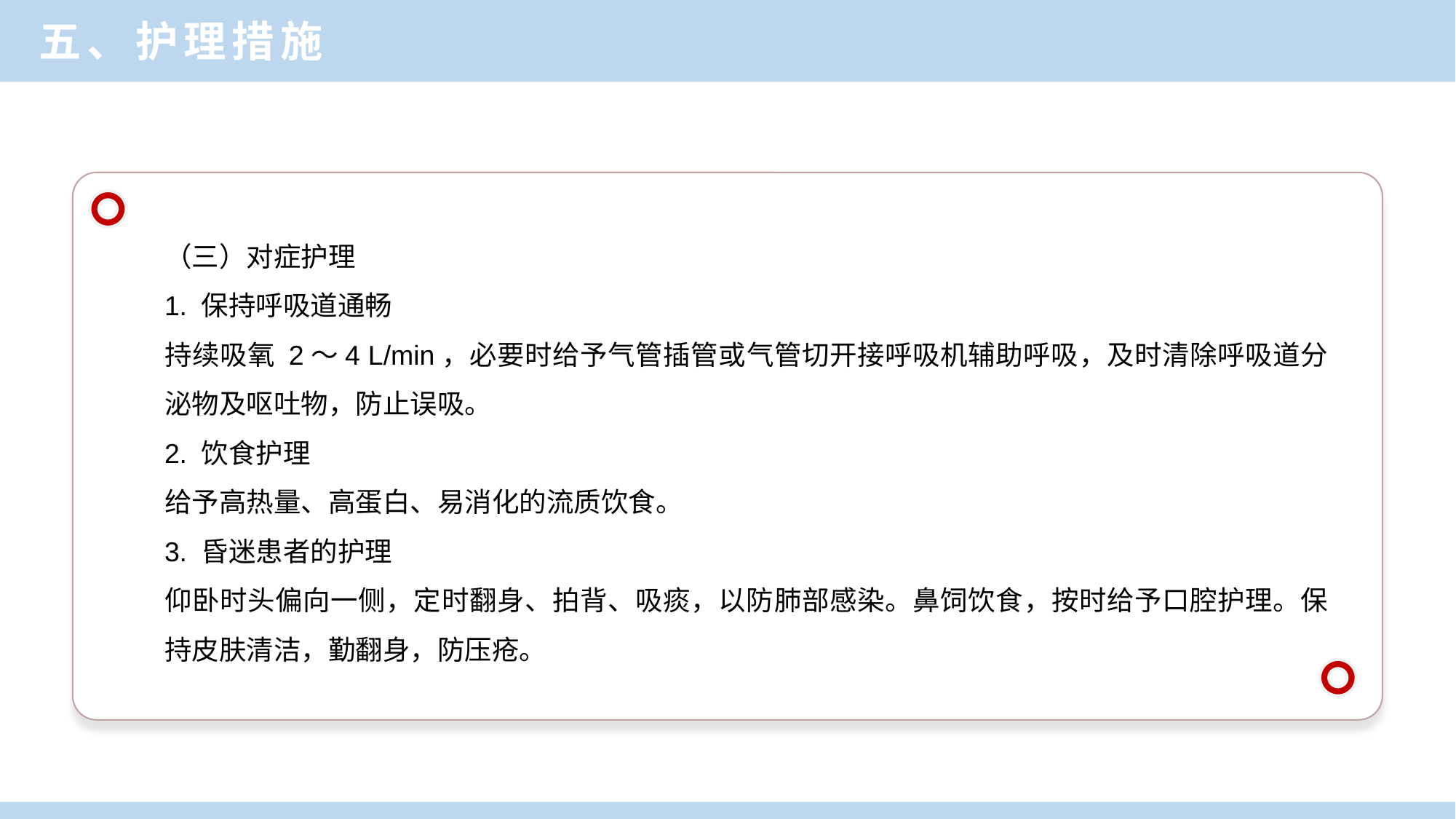

五、护理措施

（三）对症护理
1. 保持呼吸道通畅
持续吸氧 2～4 L/min，必要时给予气管插管或气管切开接呼吸机辅助呼吸，及时清除呼吸道分泌物及呕吐物，防止误吸。
2. 饮食护理
给予高热量、高蛋白、易消化的流质饮食。
3. 昏迷患者的护理
仰卧时头偏向一侧，定时翻身、拍背、吸痰，以防肺部感染。鼻饲饮食，按时给予口腔护理。保持皮肤清洁，勤翻身，防压疮。